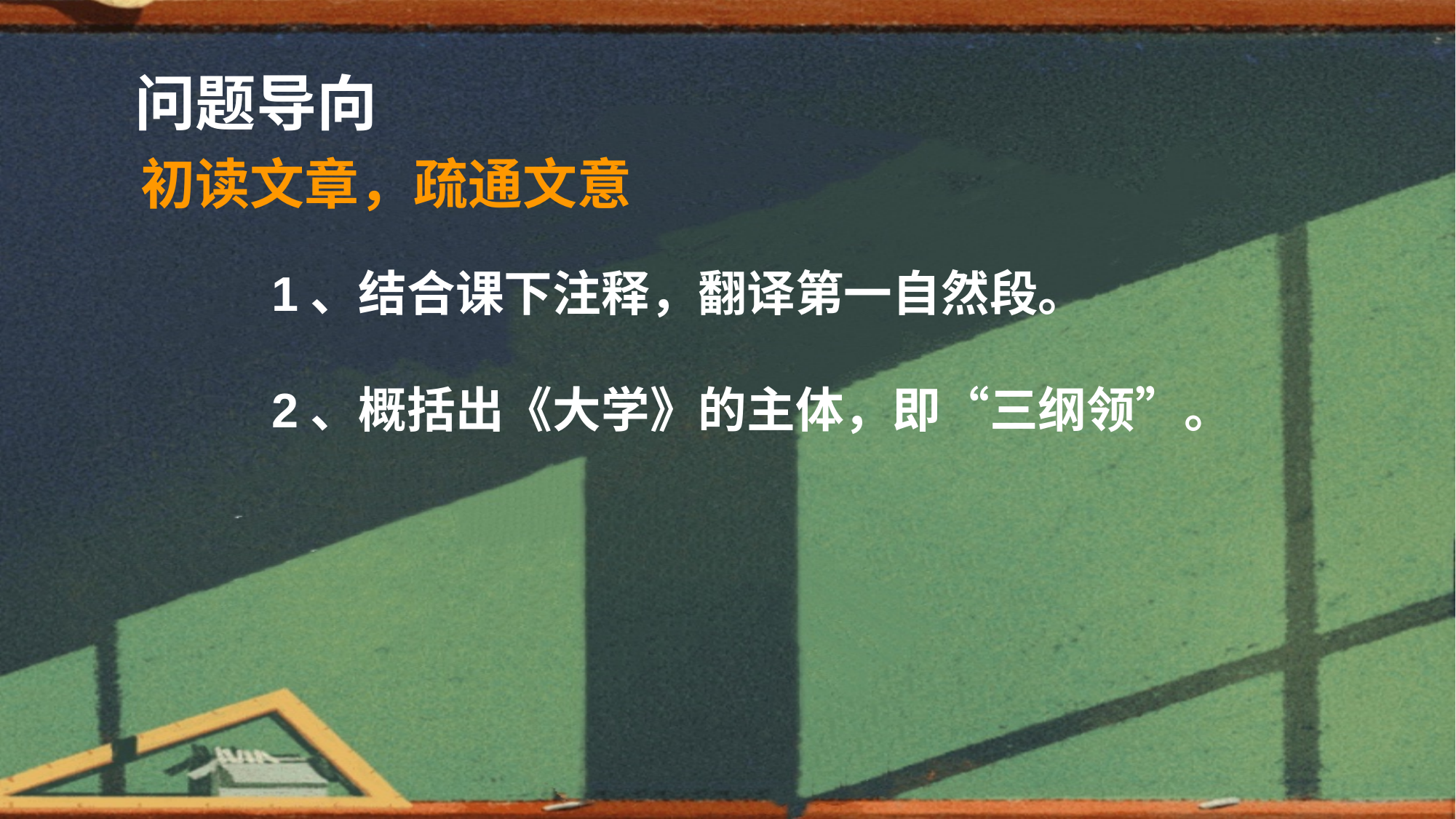

问题导向
初读文章，疏通文意

1、结合课下注释，翻译第一自然段。

2、概括出《大学》的主体，即“三纲领”。